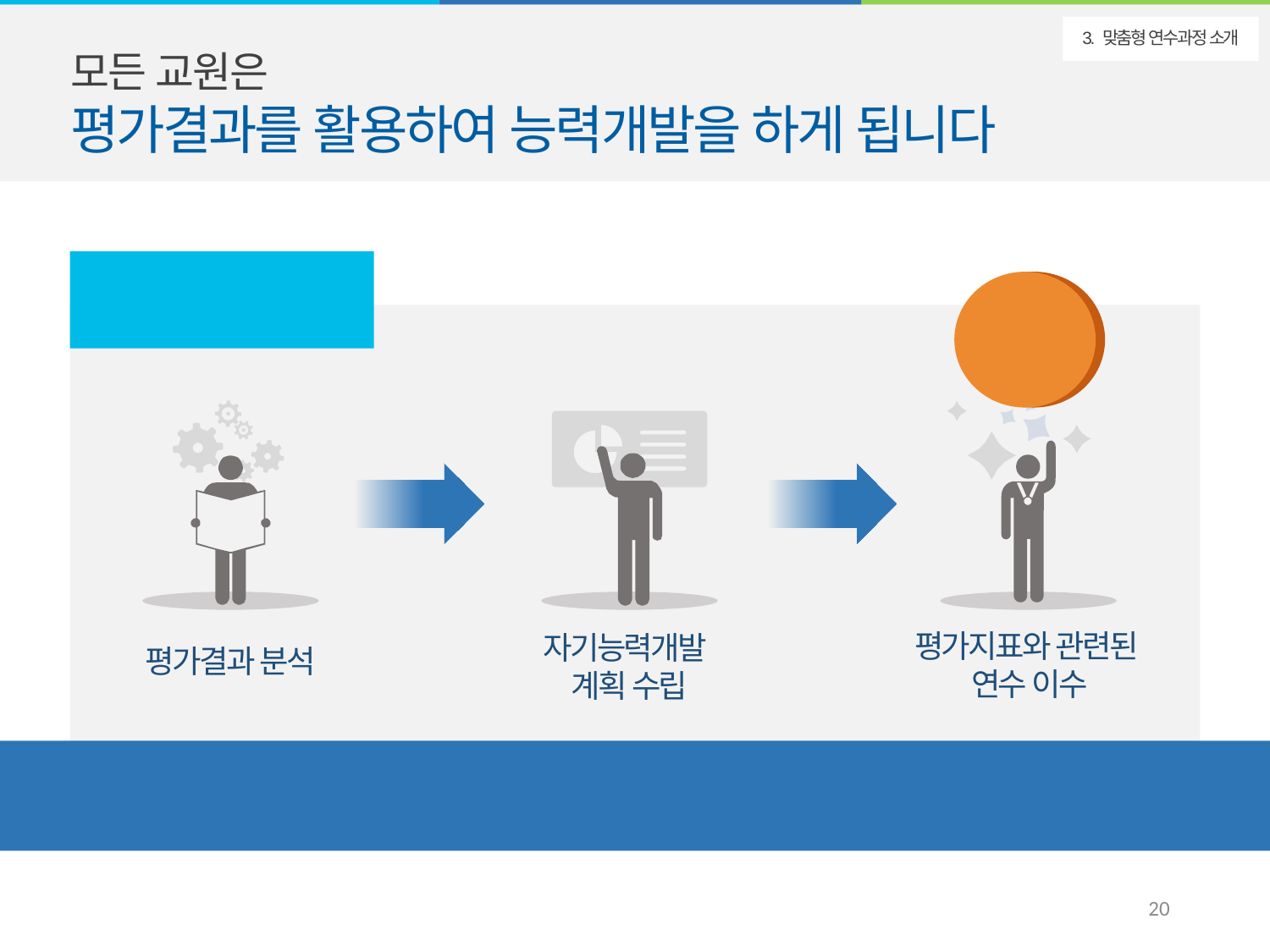

3. 맞춤형 연수과정 소개
모든 교원은
평가결과를 활용하여 능력개발을 하게 됩니다
평가지표별 자율연수
15시간
이상
1 년간

평가지표와 관련된
연수 이수

평가결과 분석

자기능력개발
계획 수립

교육부와 교육청은 특화된 연수 콘텐츠 제공하고 재정적인 지원
20